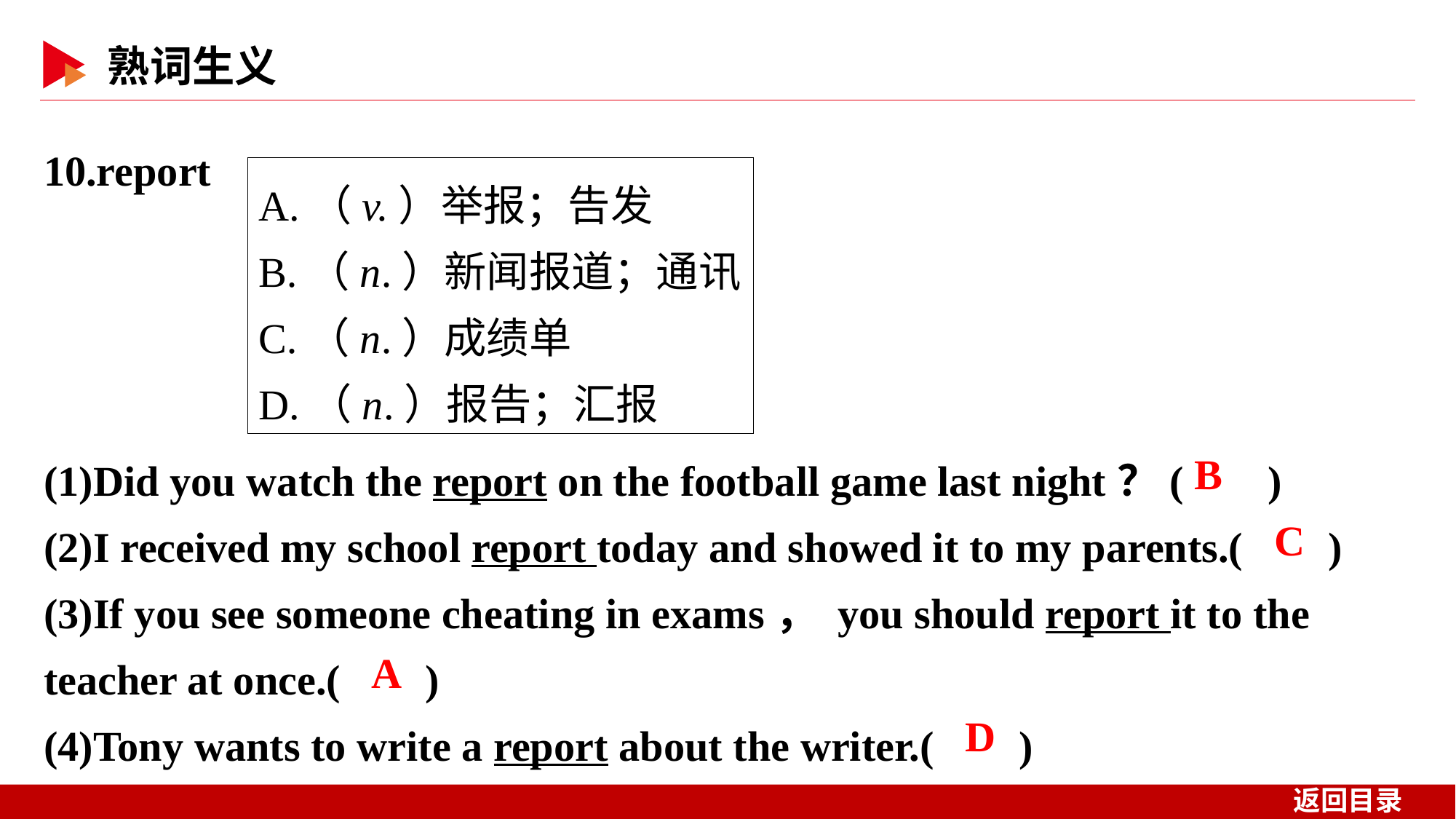

10.report
A.（v.）举报；告发
B.（n.）新闻报道；通讯
C.（n.）成绩单
D.（n.）报告；汇报
(1)Did you watch the report on the football game last night？(        )
(2)I received my school report today and showed it to my parents.(        )
(3)If you see someone cheating in exams， you should report it to the teacher at once.(        )
(4)Tony wants to write a report about the writer.(        )
   B
   C
   A
   D